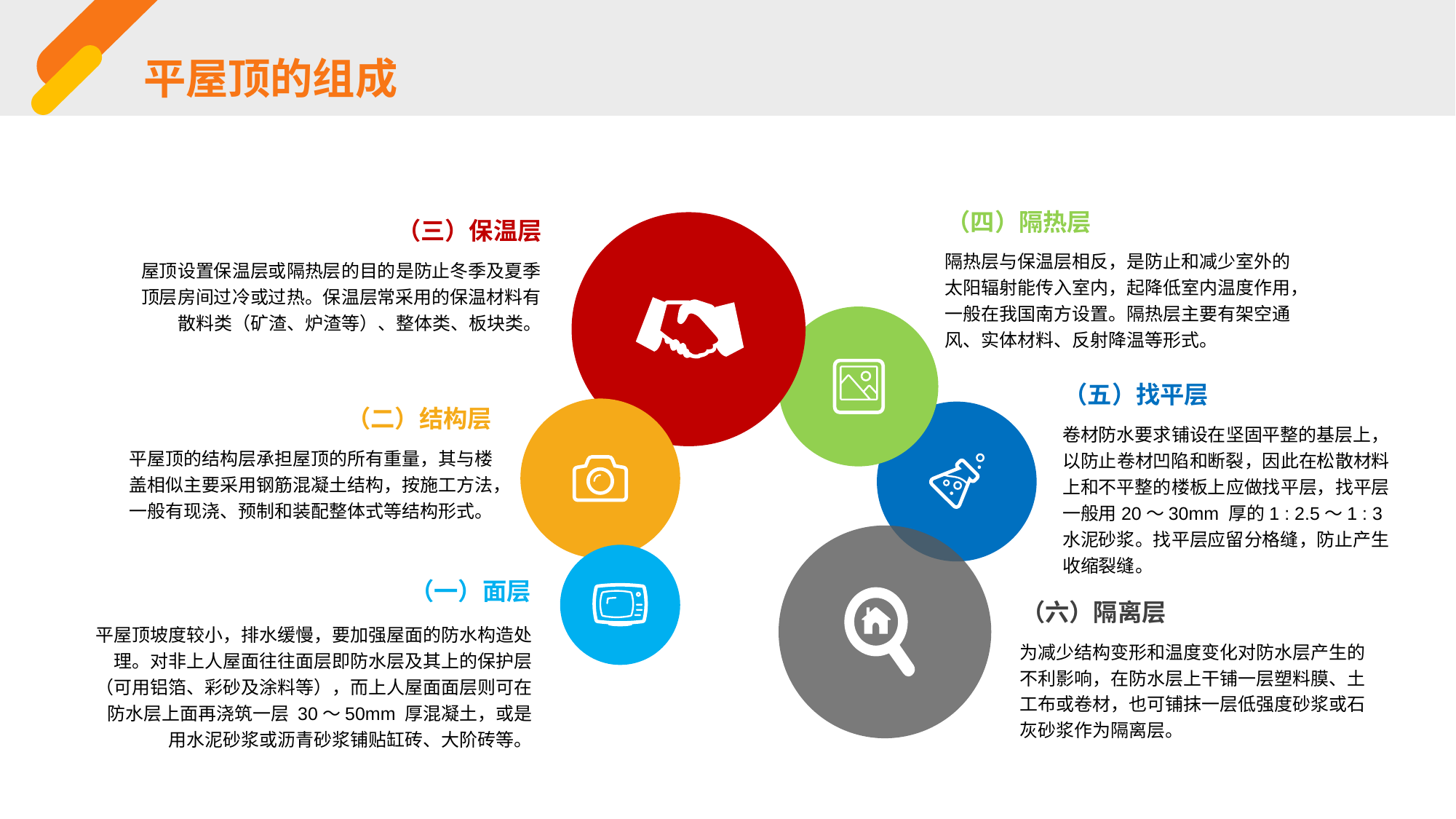

平屋顶的组成
（四）隔热层
（三）保温层

隔热层与保温层相反，是防止和减少室外的太阳辐射能传入室内，起降低室内温度作用，一般在我国南方设置。隔热层主要有架空通风、实体材料、反射降温等形式。
屋顶设置保温层或隔热层的目的是防止冬季及夏季顶层房间过冷或过热。保温层常采用的保温材料有散料类（矿渣、炉渣等）、整体类、板块类。

（五）找平层
（二）结构层

卷材防水要求铺设在坚固平整的基层上，以防止卷材凹陷和断裂，因此在松散材料上和不平整的楼板上应做找平层，找平层一般用20～30mm 厚的1 : 2.5～1 : 3 水泥砂浆。找平层应留分格缝，防止产生收缩裂缝。
平屋顶的结构层承担屋顶的所有重量，其与楼盖相似主要采用钢筋混凝土结构，按施工方法，一般有现浇、预制和装配整体式等结构形式。

（一）面层
（六）隔离层
平屋顶坡度较小，排水缓慢，要加强屋面的防水构造处理。对非上人屋面往往面层即防水层及其上的保护层（可用铝箔、彩砂及涂料等），而上人屋面面层则可在防水层上面再浇筑一层 30～50mm 厚混凝土，或是用水泥砂浆或沥青砂浆铺贴缸砖、大阶砖等。
为减少结构变形和温度变化对防水层产生的不利影响，在防水层上干铺一层塑料膜、土工布或卷材，也可铺抹一层低强度砂浆或石灰砂浆作为隔离层。